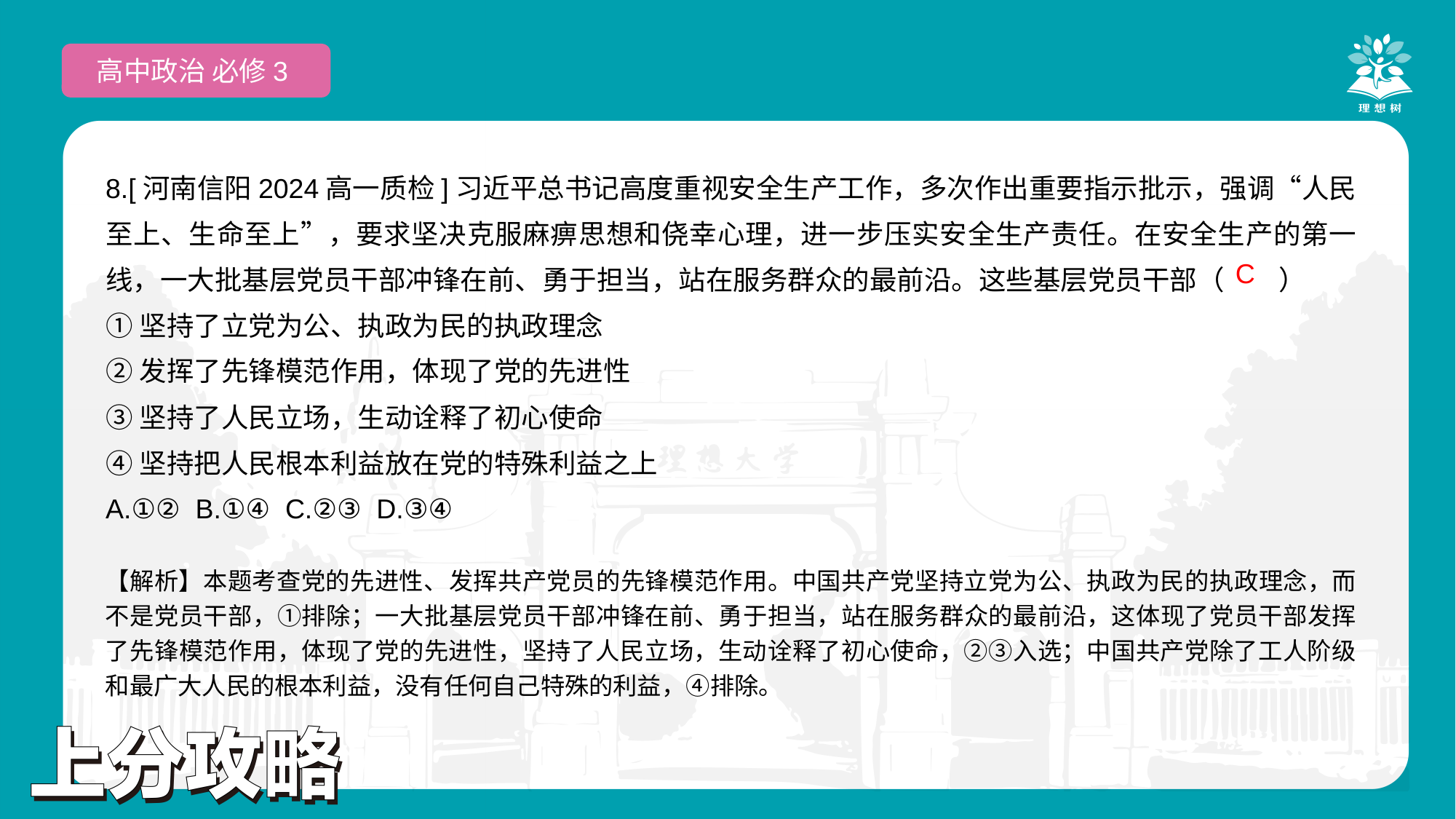

高中政治 必修3
8.[河南信阳2024高一质检]习近平总书记高度重视安全生产工作，多次作出重要指示批示，强调“人民至上、生命至上”，要求坚决克服麻痹思想和侥幸心理，进一步压实安全生产责任。在安全生产的第一线，一大批基层党员干部冲锋在前、勇于担当，站在服务群众的最前沿。这些基层党员干部（　　）
①坚持了立党为公、执政为民的执政理念
②发挥了先锋模范作用，体现了党的先进性
③坚持了人民立场，生动诠释了初心使命
④坚持把人民根本利益放在党的特殊利益之上
A.①②  B.①④  C.②③  D.③④
 C
【解析】本题考查党的先进性、发挥共产党员的先锋模范作用。中国共产党坚持立党为公、执政为民的执政理念，而不是党员干部，①排除；一大批基层党员干部冲锋在前、勇于担当，站在服务群众的最前沿，这体现了党员干部发挥了先锋模范作用，体现了党的先进性，坚持了人民立场，生动诠释了初心使命，②③入选；中国共产党除了工人阶级和最广大人民的根本利益，没有任何自己特殊的利益，④排除。